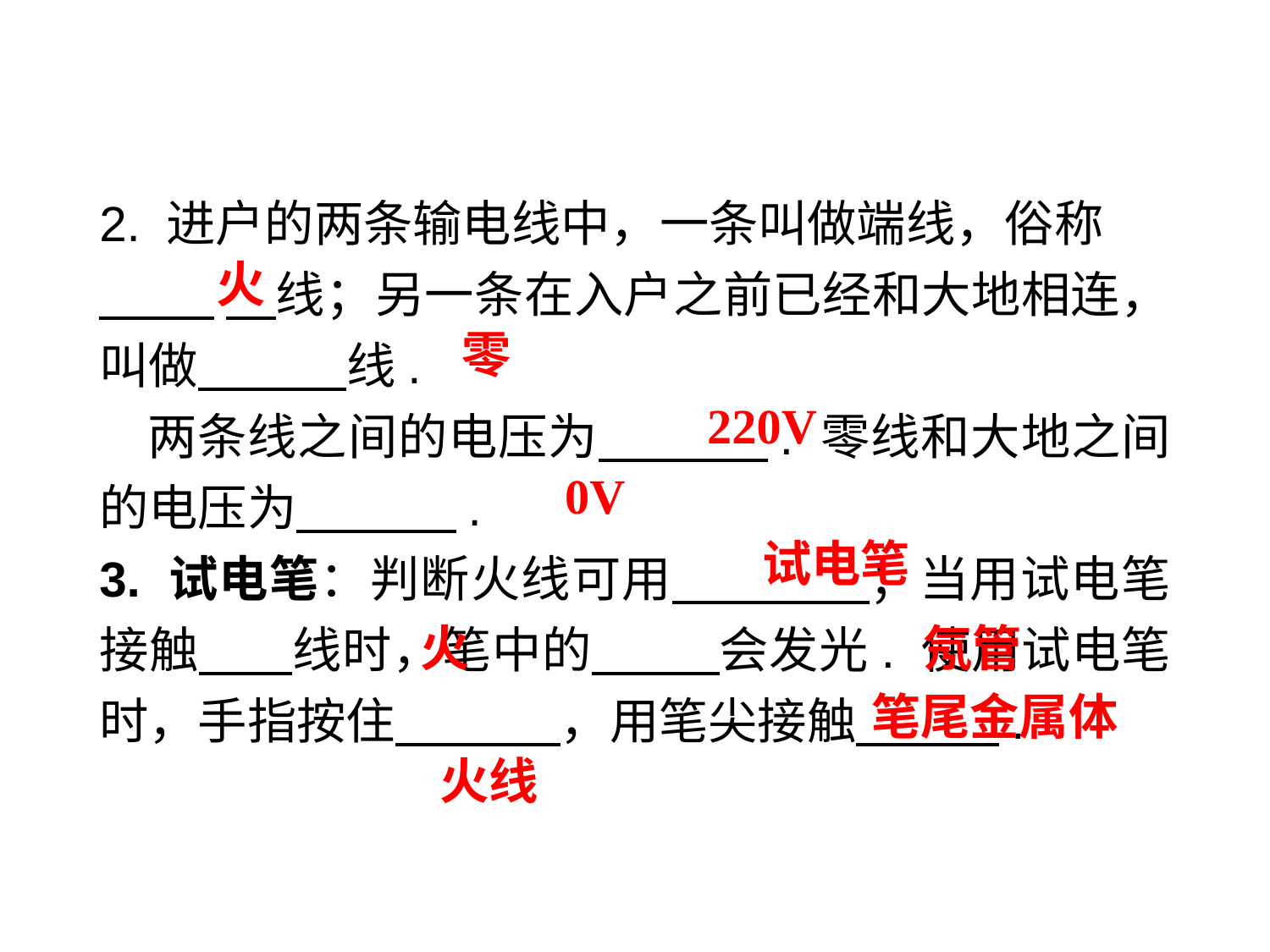

2. 进户的两条输电线中，一条叫做端线，俗称
          　线；另一条在入户之前已经和大地相连，叫做         　线.
   两条线之间的电压为          　. 零线和大地之间的电压为          　.
3. 试电笔：判断火线可用            　；当用试电笔接触        线时，笔中的           会发光. 使用试电笔时，手指按住               ，用笔尖接触             .
火
零
220V
0V
试电笔
火
氖管
笔尾金属体
火线